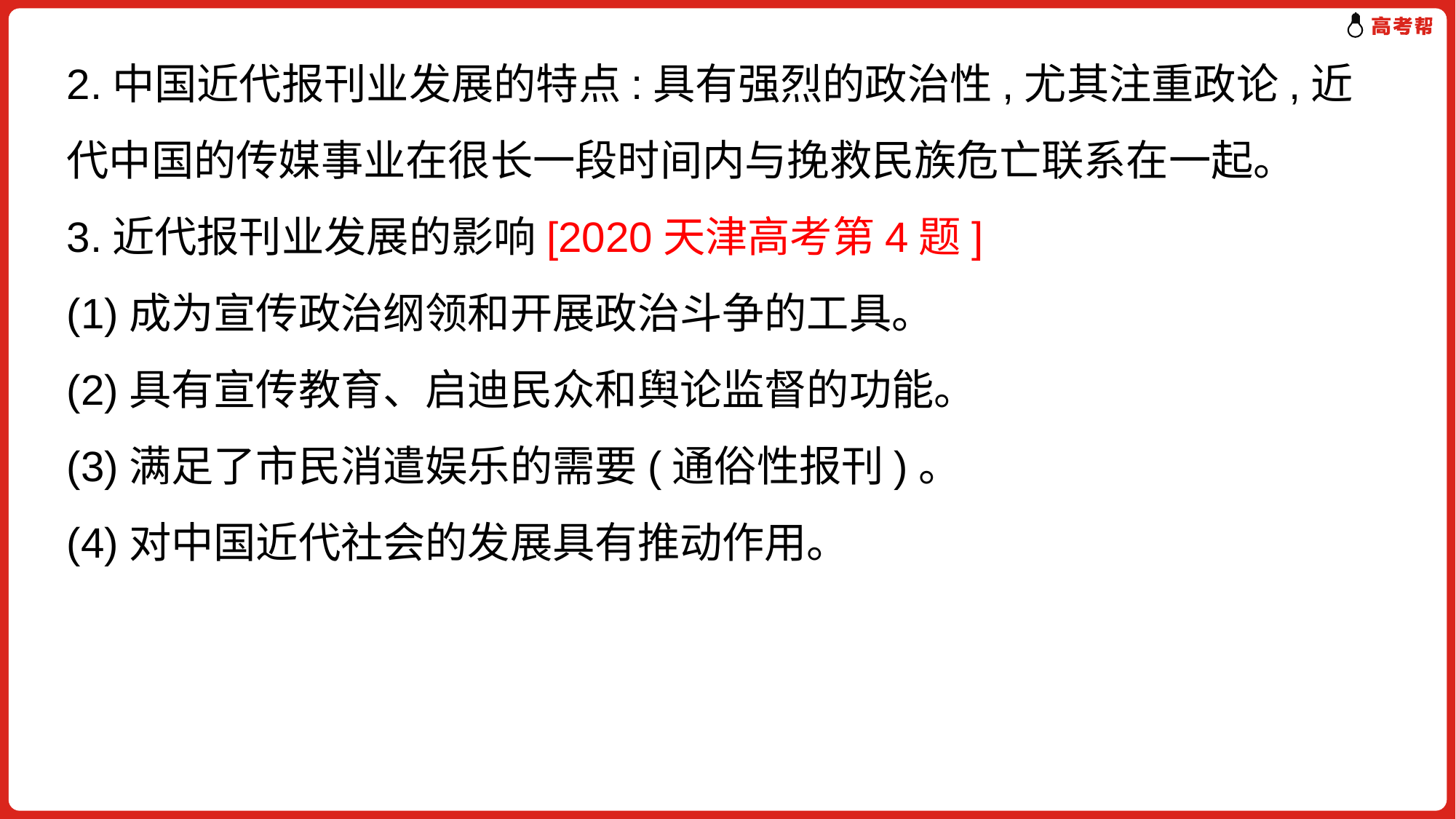

2.中国近代报刊业发展的特点:具有强烈的政治性,尤其注重政论,近代中国的传媒事业在很长一段时间内与挽救民族危亡联系在一起。
3.近代报刊业发展的影响[2020天津高考第4题]
(1)成为宣传政治纲领和开展政治斗争的工具。
(2)具有宣传教育、启迪民众和舆论监督的功能。
(3)满足了市民消遣娱乐的需要(通俗性报刊)。
(4)对中国近代社会的发展具有推动作用。